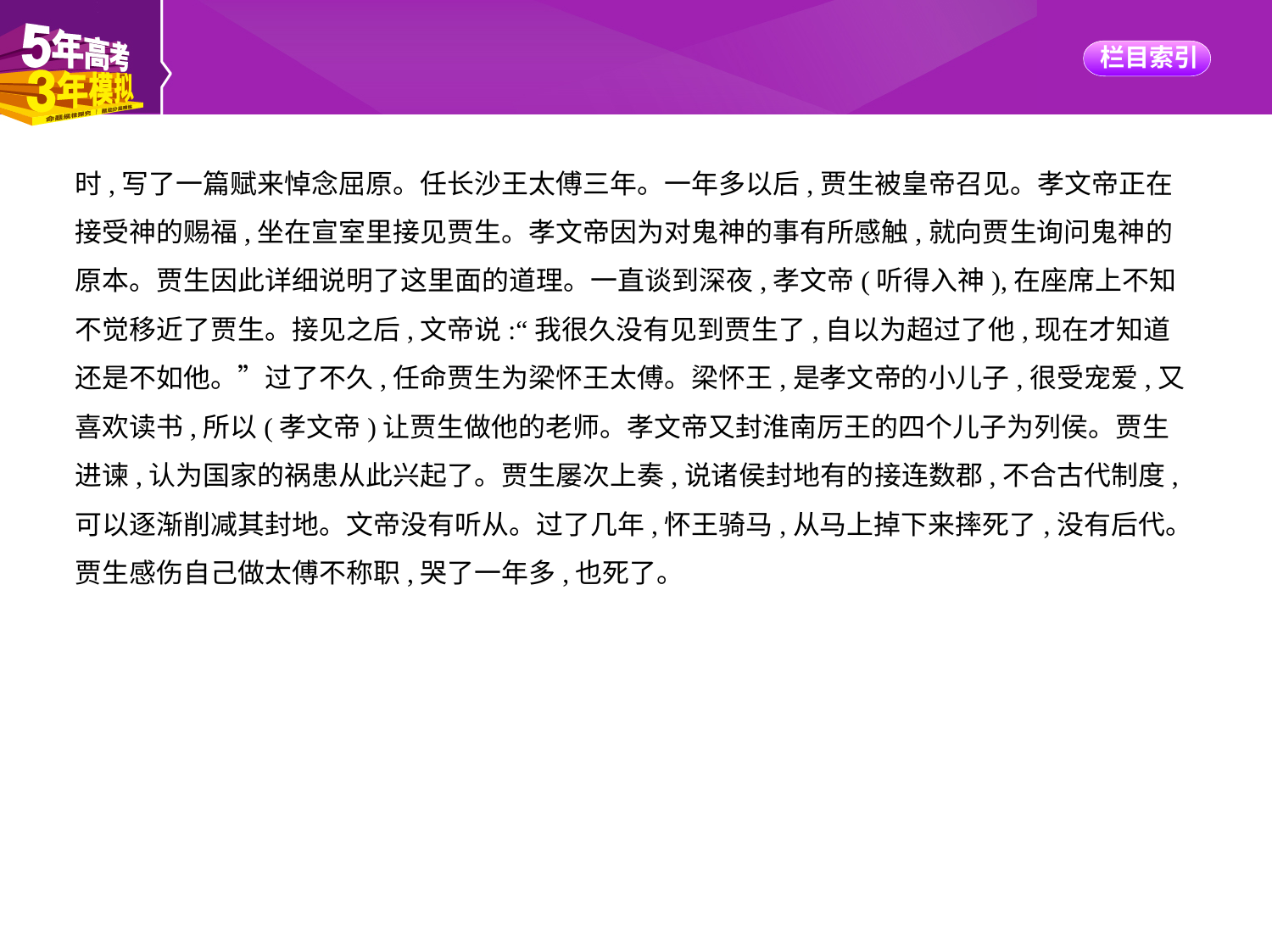

时,写了一篇赋来悼念屈原。任长沙王太傅三年。一年多以后,贾生被皇帝召见。孝文帝正在
接受神的赐福,坐在宣室里接见贾生。孝文帝因为对鬼神的事有所感触,就向贾生询问鬼神的
原本。贾生因此详细说明了这里面的道理。一直谈到深夜,孝文帝(听得入神),在座席上不知
不觉移近了贾生。接见之后,文帝说:“我很久没有见到贾生了,自以为超过了他,现在才知道
还是不如他。”过了不久,任命贾生为梁怀王太傅。梁怀王,是孝文帝的小儿子,很受宠爱,又
喜欢读书,所以(孝文帝)让贾生做他的老师。孝文帝又封淮南厉王的四个儿子为列侯。贾生
进谏,认为国家的祸患从此兴起了。贾生屡次上奏,说诸侯封地有的接连数郡,不合古代制度,
可以逐渐削减其封地。文帝没有听从。过了几年,怀王骑马,从马上掉下来摔死了,没有后代。
贾生感伤自己做太傅不称职,哭了一年多,也死了。